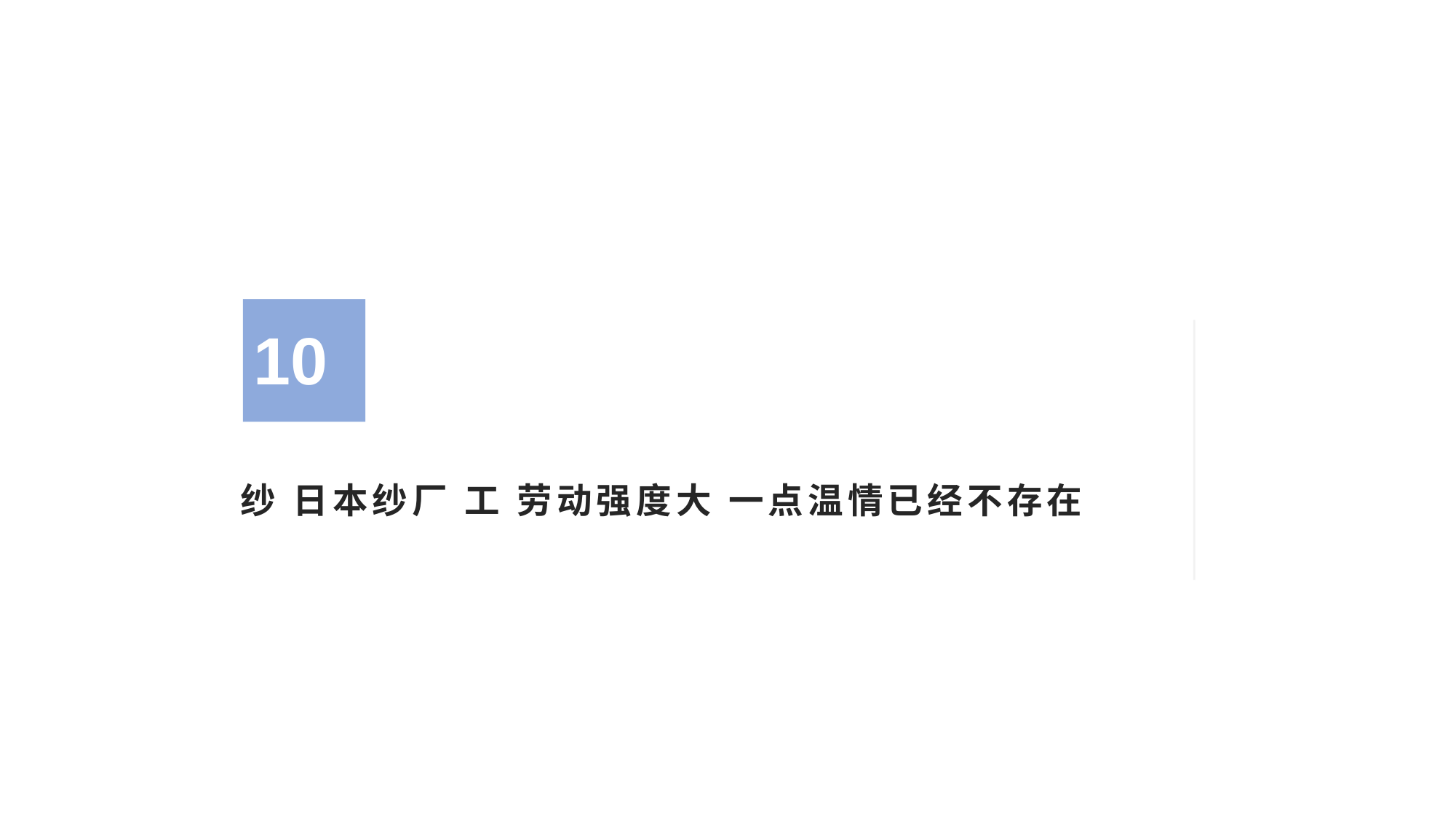

10

# 纱 日本纱厂 工 劳动强度大 一点温情已经不存在